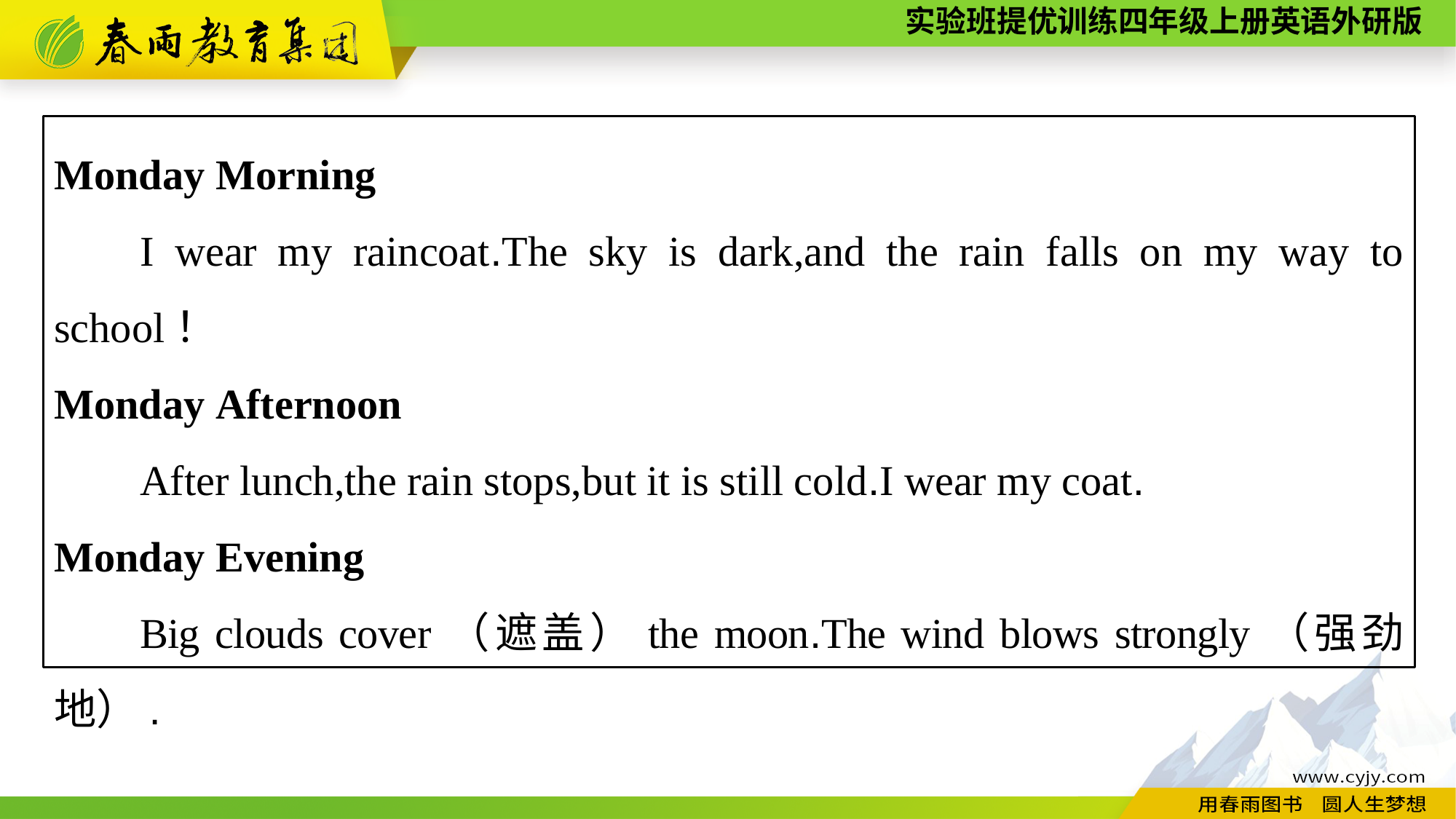

Monday Morning
I wear my raincoat.The sky is dark,and the rain falls on my way to school！
Monday Afternoon
After lunch,the rain stops,but it is still cold.I wear my coat.
Monday Evening
Big clouds cover（遮盖）the moon.The wind blows strongly（强劲地）.